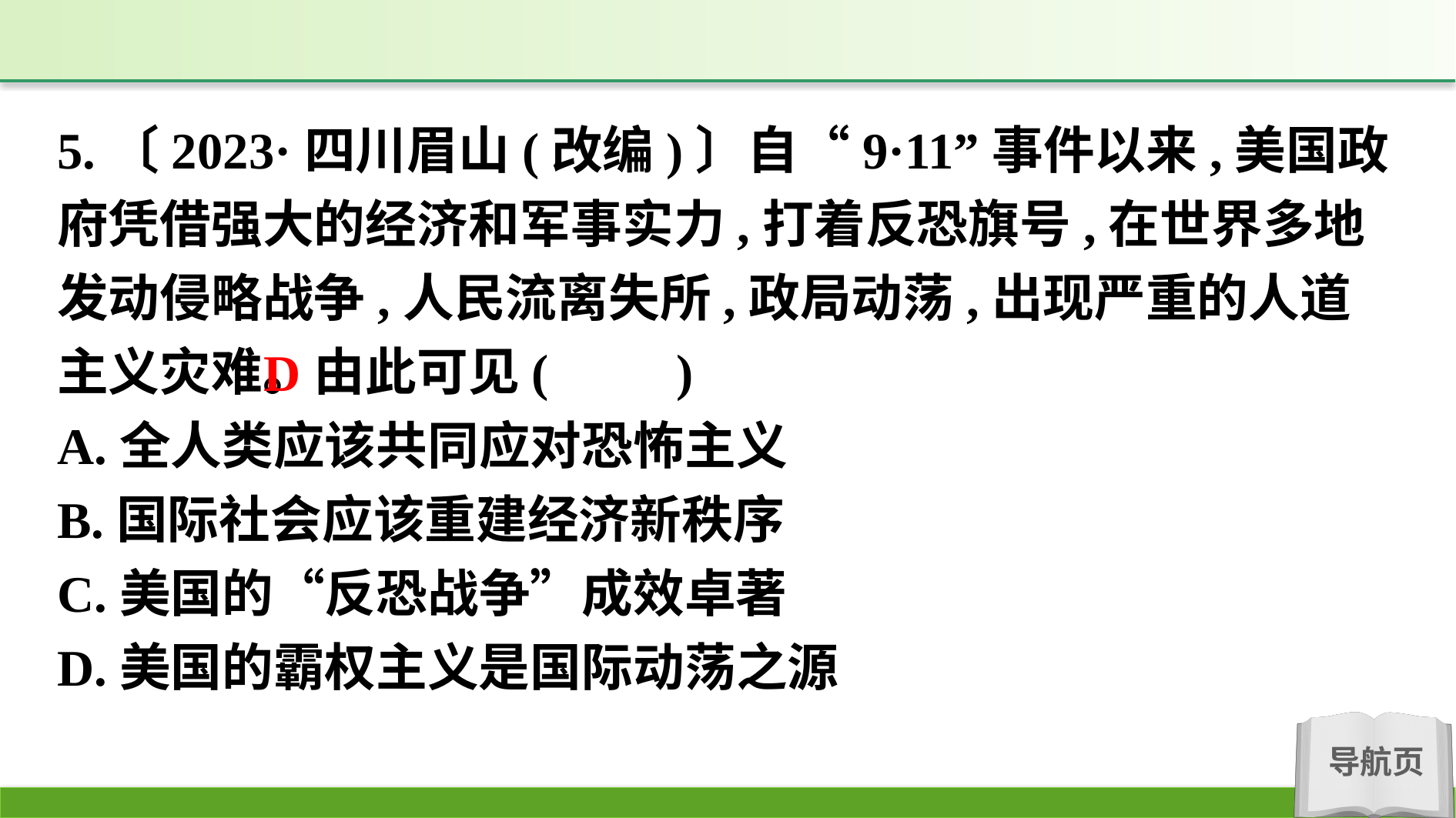

5.〔2023·四川眉山(改编)〕自“9·11”事件以来,美国政府凭借强大的经济和军事实力,打着反恐旗号,在世界多地发动侵略战争,人民流离失所,政局动荡,出现严重的人道主义灾难。由此可见(　　)
A.全人类应该共同应对恐怖主义
B.国际社会应该重建经济新秩序
C.美国的“反恐战争”成效卓著
D.美国的霸权主义是国际动荡之源
D